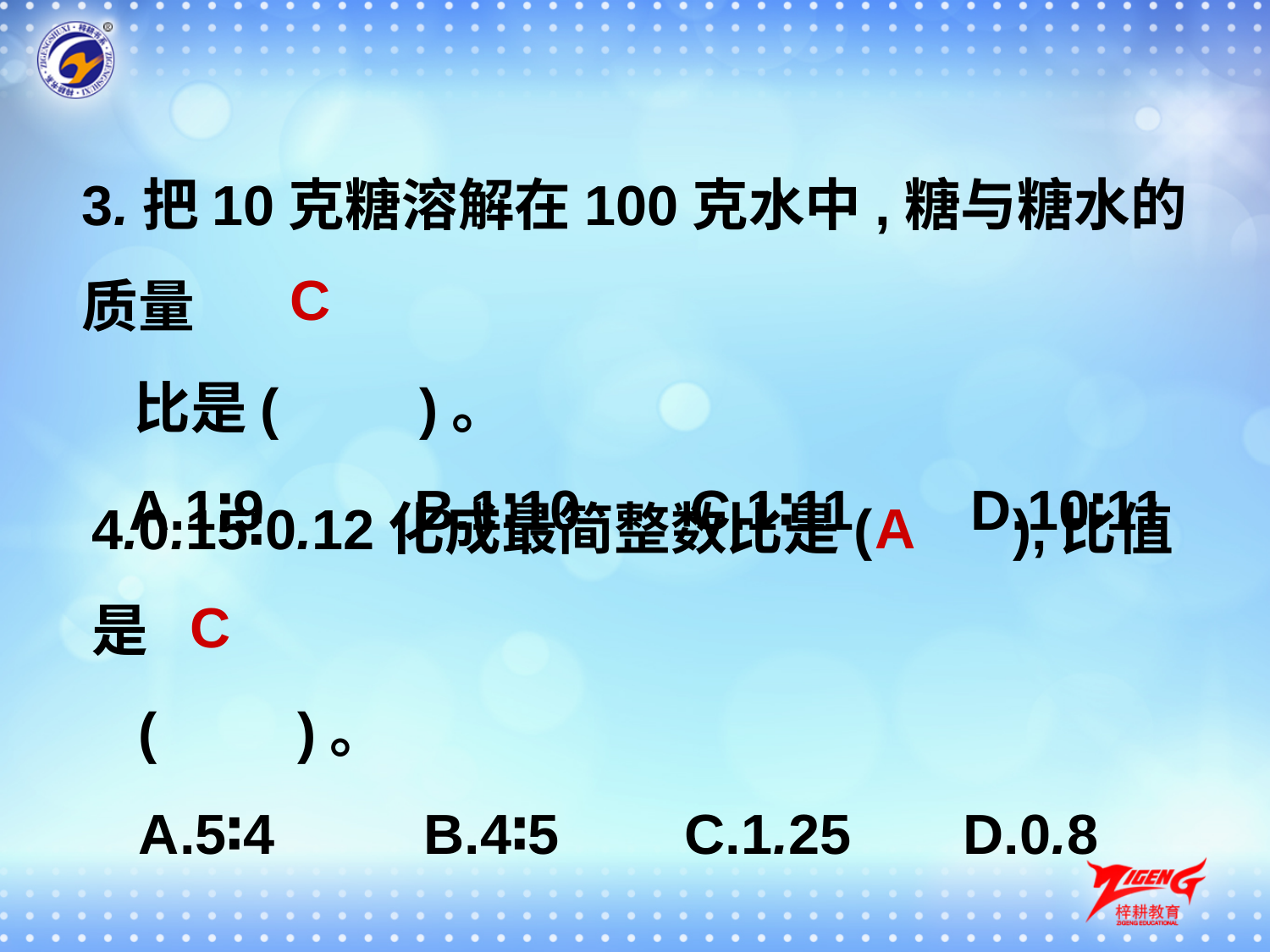

3.把10克糖溶解在100克水中,糖与糖水的质量
   比是(　　)。
   A.1∶9	     B.1∶10       C.1∶11	D.10∶11
C
4.0.15∶0.12化成最简整数比是(　　),比值是
   (　　)。
   A.5∶4	     B.4∶5        C.1.25	       D.0.8
A
C